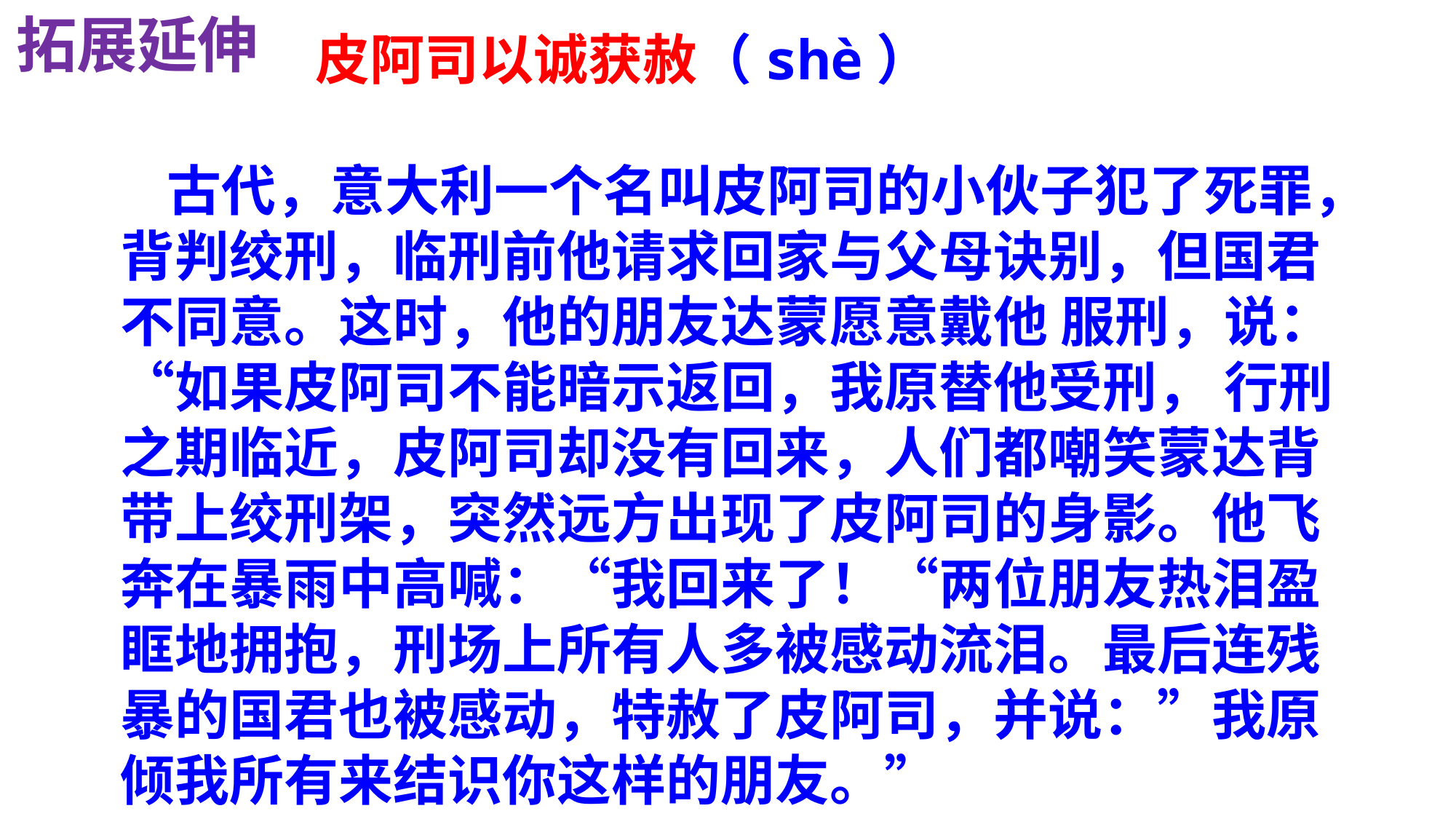

拓展延伸
                  皮阿司以诚获赦（shè）

      古代，意大利一个名叫皮阿司的小伙子犯了死罪，背判绞刑，临刑前他请求回家与父母诀别，但国君不同意。这时，他的朋友达蒙愿意戴他 服刑，说：“如果皮阿司不能暗示返回，我原替他受刑， 行刑之期临近，皮阿司却没有回来，人们都嘲笑蒙达背带上绞刑架，突然远方出现了皮阿司的身影。他飞奔在暴雨中高喊：“我回来了！“两位朋友热泪盈眶地拥抱，刑场上所有人多被感动流泪。最后连残暴的国君也被感动，特赦了皮阿司，并说：”我原倾我所有来结识你这样的朋友。”